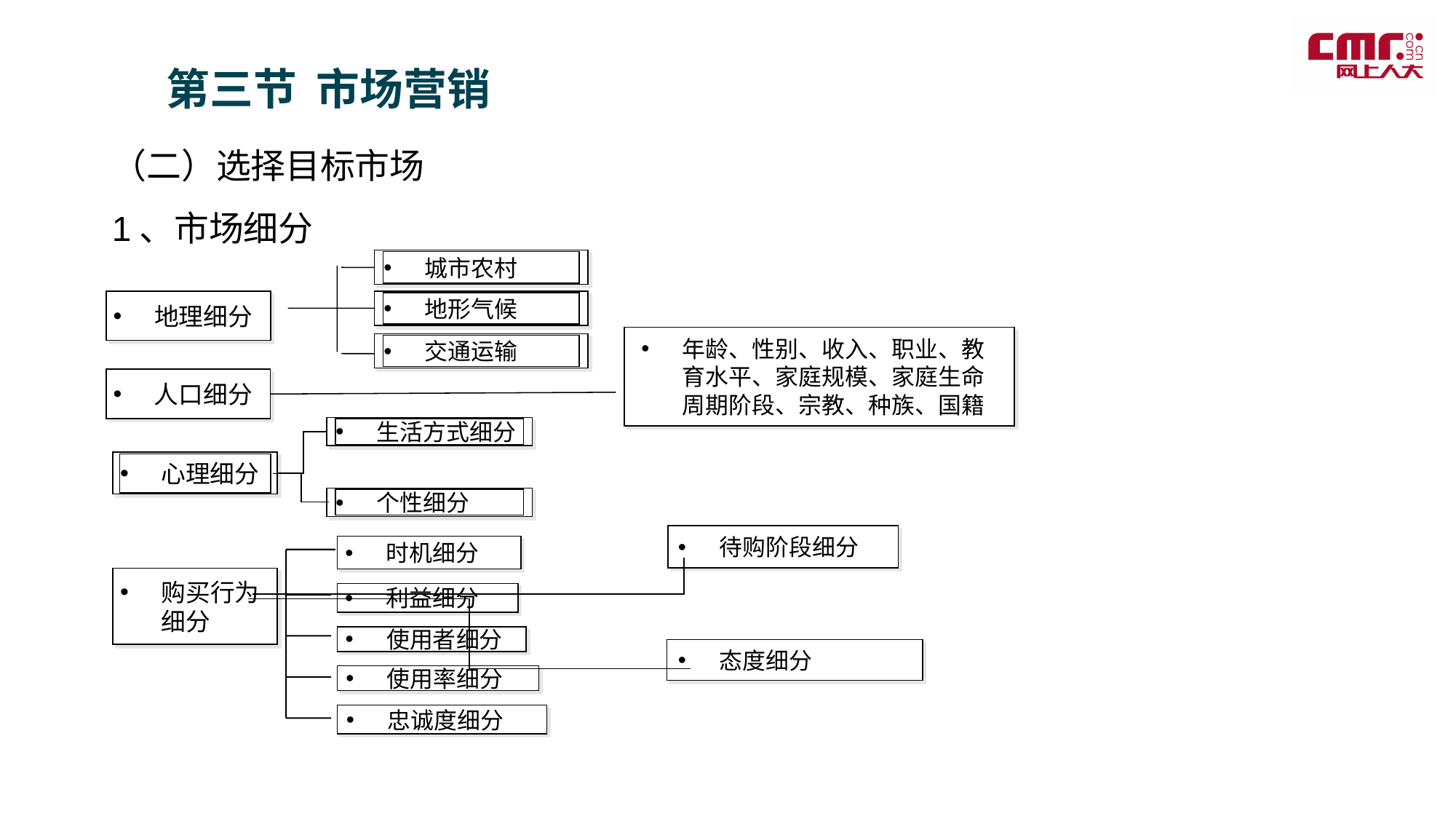

第三节  市场营销
（二）选择目标市场
1、市场细分

＝

城市农村

地形气候

交通运输

地理细分

年龄、性别、收入、职业、教育水平、家庭规模、家庭生命周期阶段、宗教、种族、国籍

人口细分

生活方式细分

心理细分

个性细分

待购阶段细分

时机细分

利益细分

使用者细分

使用率细分

忠诚度细分

购买行为细分

态度细分